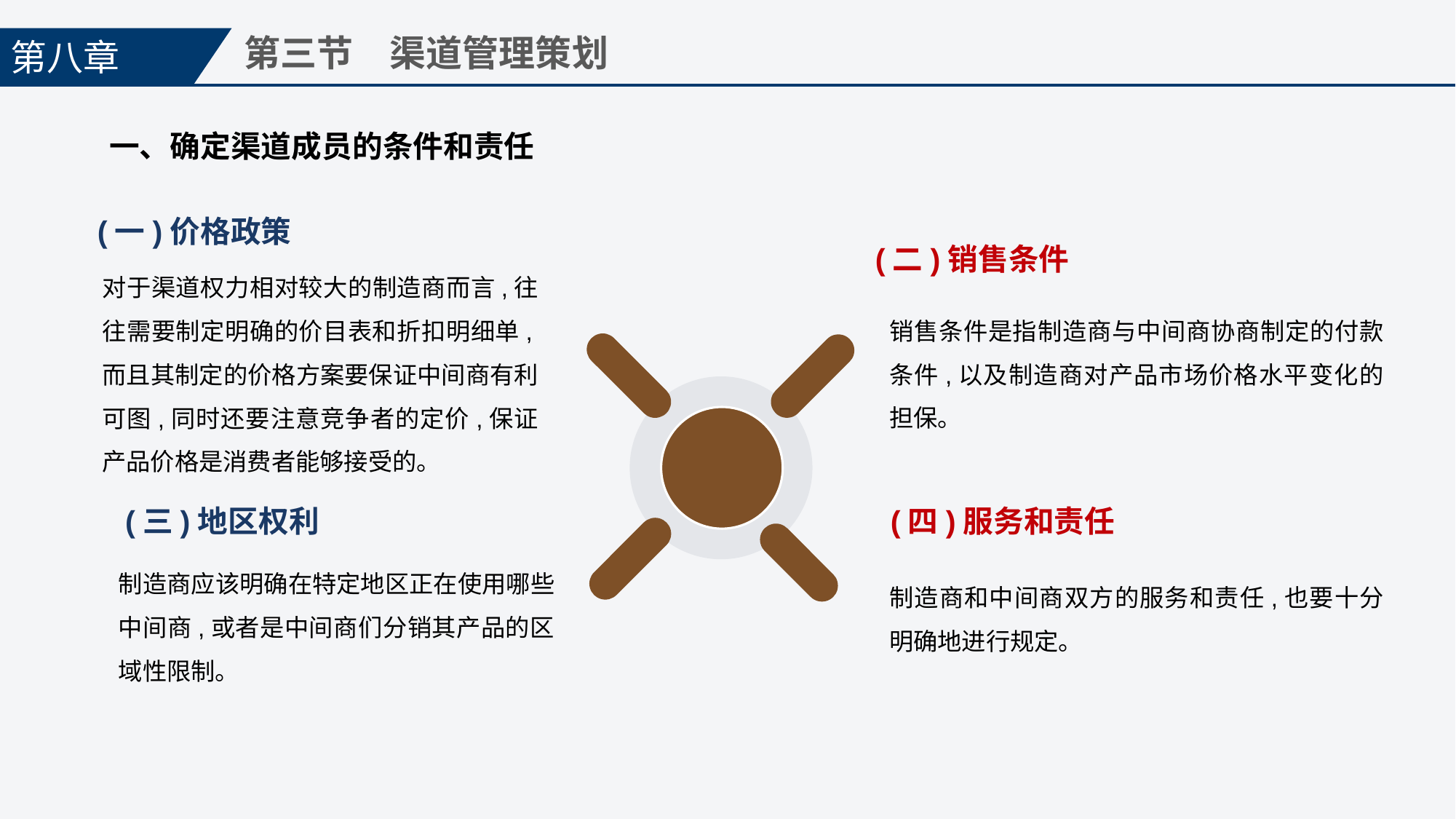

第八章
第三节　渠道管理策划
一、确定渠道成员的条件和责任
(一)价格政策
对于渠道权力相对较大的制造商而言,往往需要制定明确的价目表和折扣明细单,而且其制定的价格方案要保证中间商有利可图,同时还要注意竞争者的定价,保证产品价格是消费者能够接受的。
(二)销售条件
销售条件是指制造商与中间商协商制定的付款条件,以及制造商对产品市场价格水平变化的担保。

(三)地区权利
制造商应该明确在特定地区正在使用哪些中间商,或者是中间商们分销其产品的区域性限制。

(四)服务和责任
制造商和中间商双方的服务和责任,也要十分明确地进行规定。